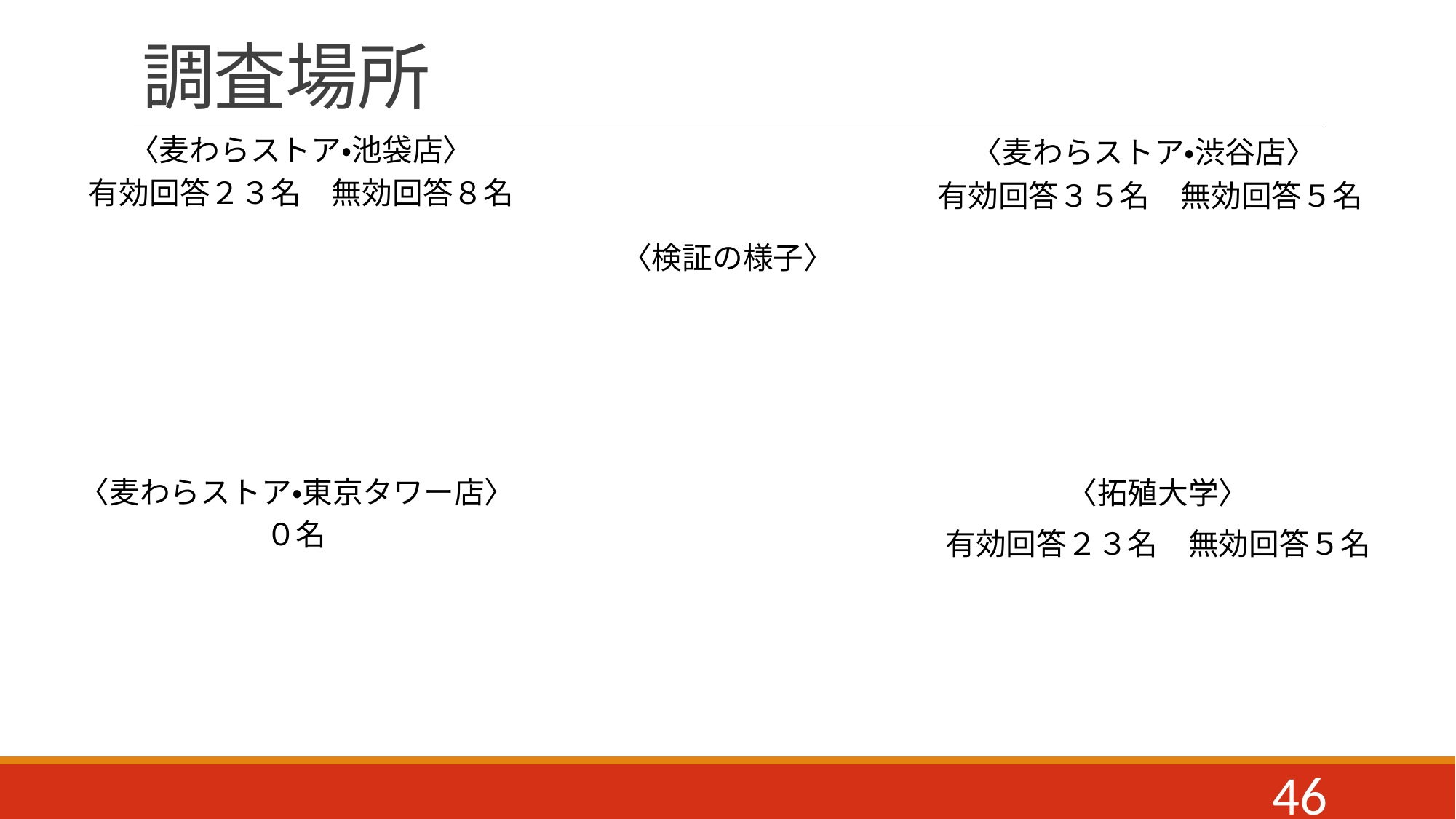

# 調査場所
〈麦わらストア・池袋店〉
〈麦わらストア・渋谷店〉
有効回答２３名　無効回答８名
有効回答３５名　無効回答５名
〈検証の様子〉
〈麦わらストア・東京タワー店〉
〈拓殖大学〉
０名
有効回答２３名　無効回答５名
46